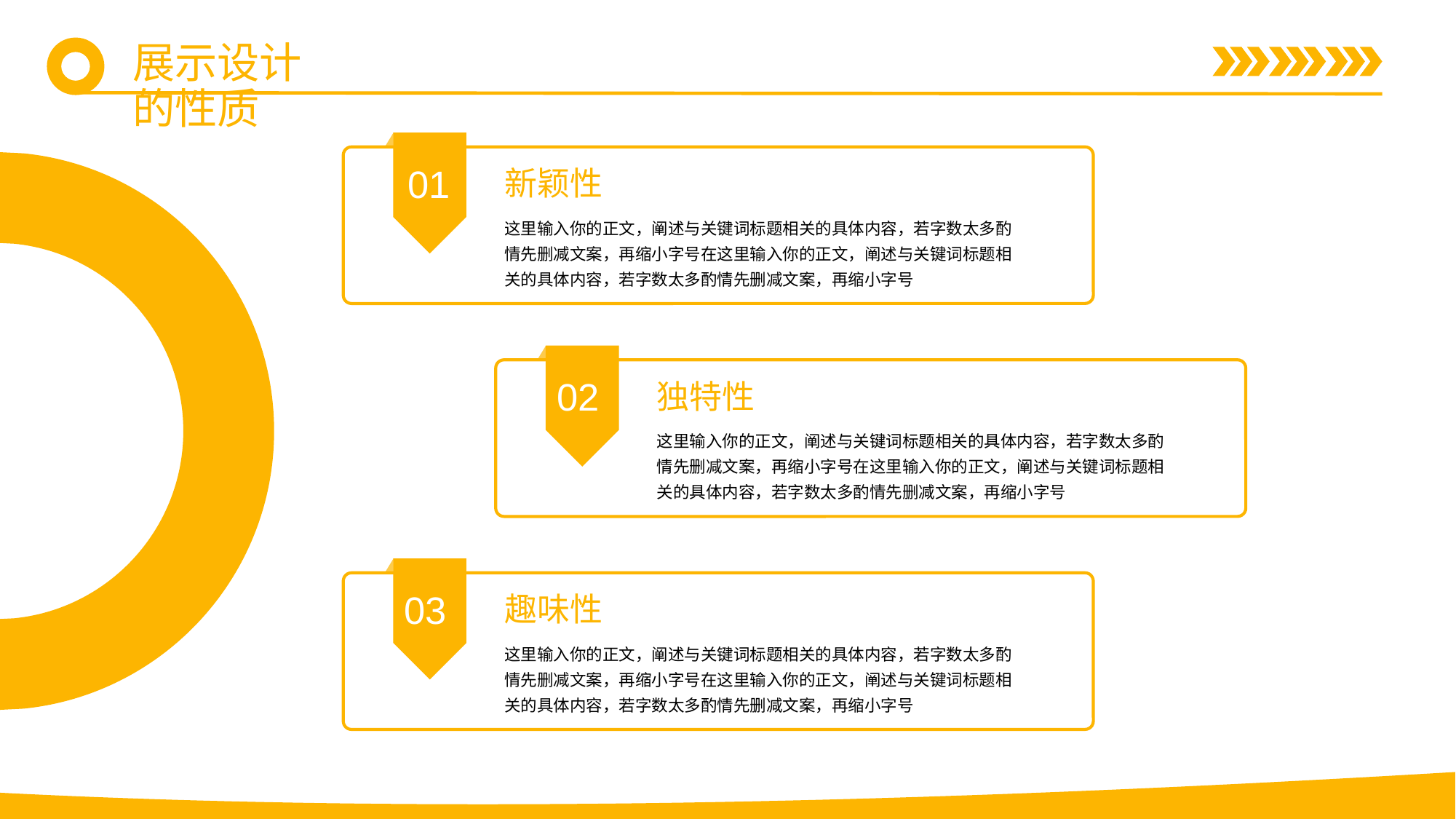

展示设计的性质

01

新颖性
这里输入你的正文，阐述与关键词标题相关的具体内容，若字数太多酌情先删减文案，再缩小字号在这里输入你的正文，阐述与关键词标题相关的具体内容，若字数太多酌情先删减文案，再缩小字号

02
独特性
这里输入你的正文，阐述与关键词标题相关的具体内容，若字数太多酌情先删减文案，再缩小字号在这里输入你的正文，阐述与关键词标题相关的具体内容，若字数太多酌情先删减文案，再缩小字号

03
趣味性
这里输入你的正文，阐述与关键词标题相关的具体内容，若字数太多酌情先删减文案，再缩小字号在这里输入你的正文，阐述与关键词标题相关的具体内容，若字数太多酌情先删减文案，再缩小字号